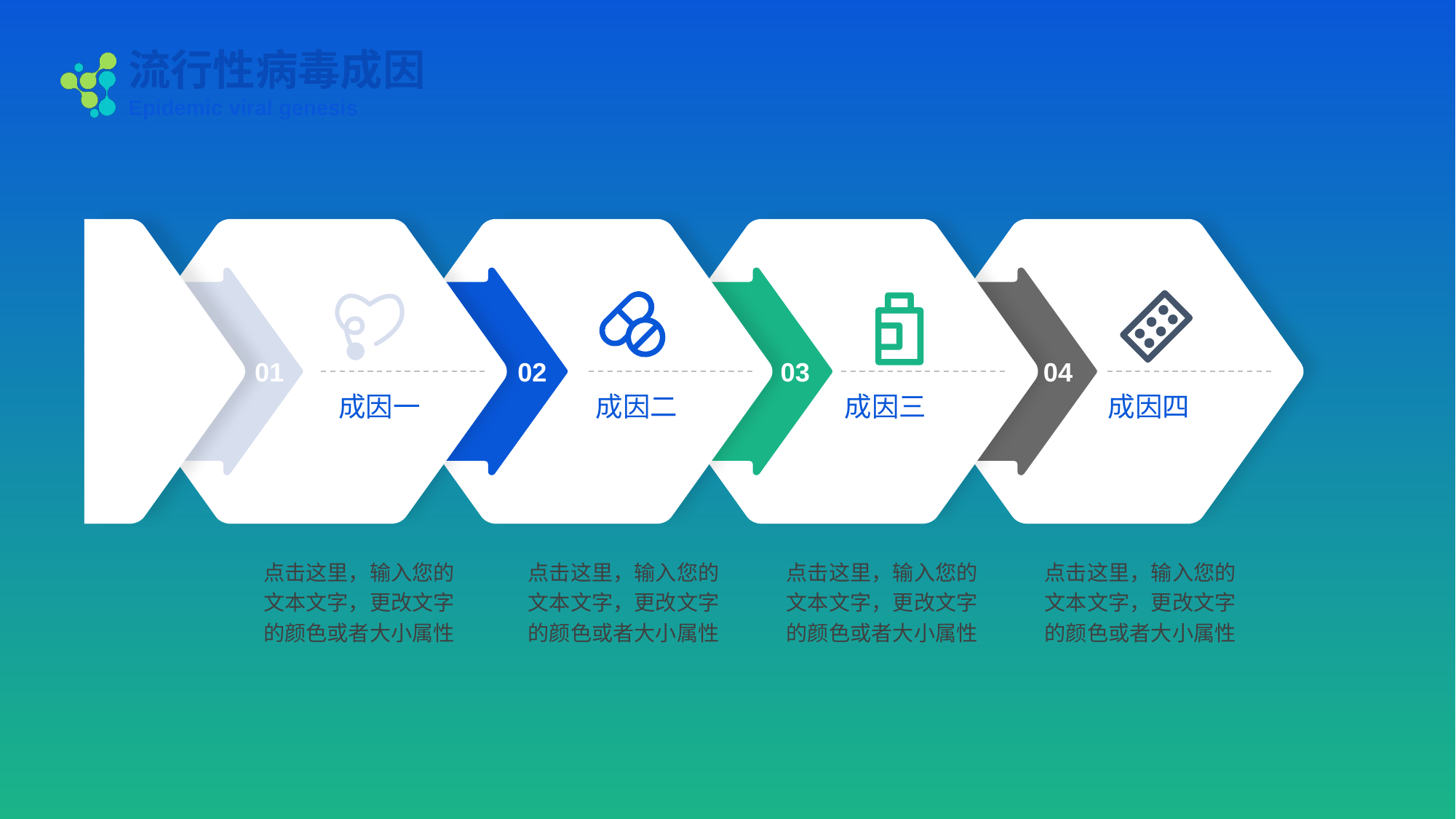

流行性病毒成因
Epidemic viral genesis

01
02
03
04
成因一
成因二
成因三
成因四
点击这里，输入您的文本文字，更改文字的颜色或者大小属性
点击这里，输入您的文本文字，更改文字的颜色或者大小属性
点击这里，输入您的文本文字，更改文字的颜色或者大小属性
点击这里，输入您的文本文字，更改文字的颜色或者大小属性